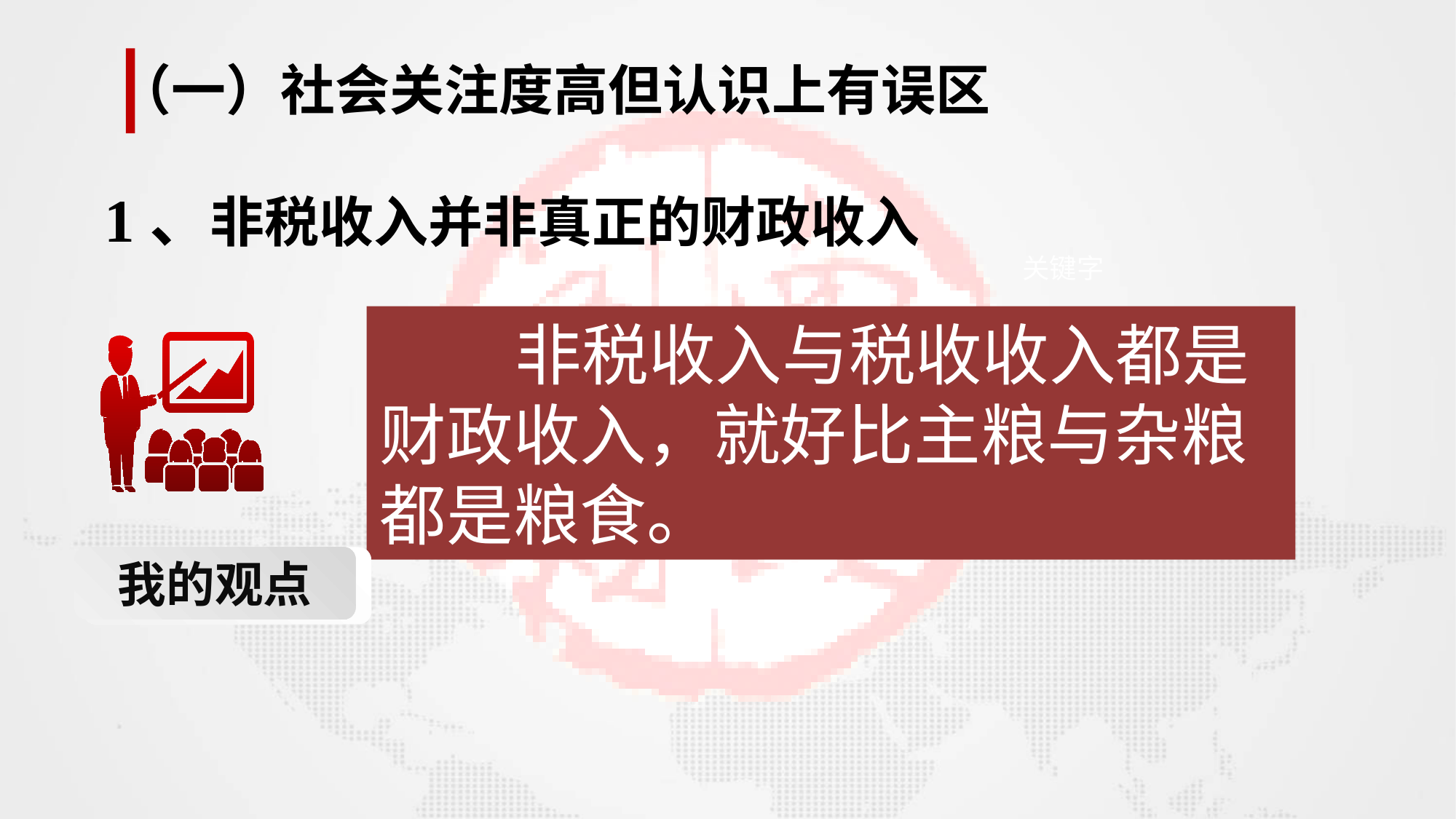

（一）社会关注度高但认识上有误区
1、非税收入并非真正的财政收入
关键字
        非税收入与税收收入都是财政收入，就好比主粮与杂粮都是粮食。

我的观点